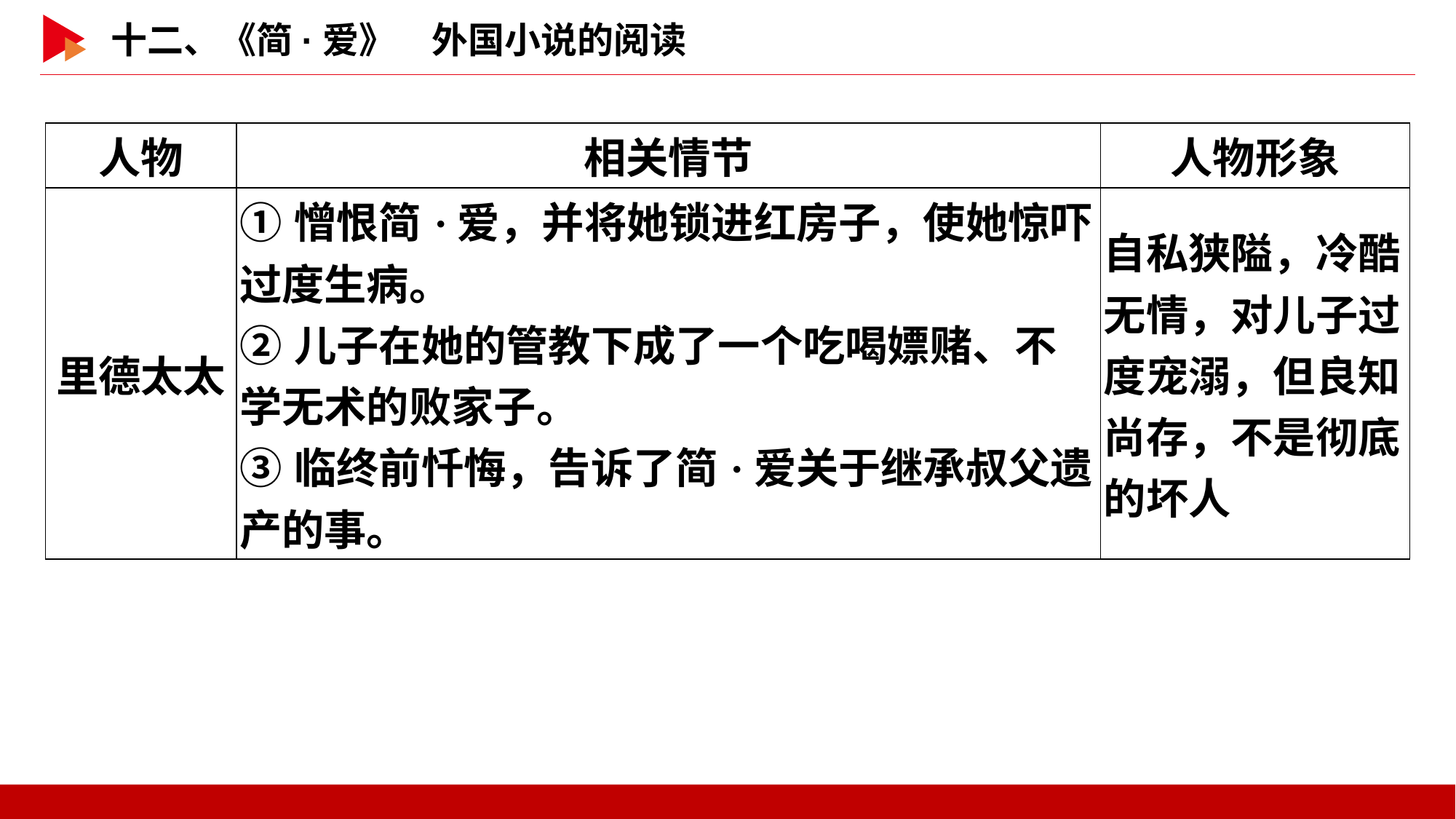

| 人物 | 相关情节 | 人物形象 |
| --- | --- | --- |
| 里德太太 | ①憎恨简·爱，并将她锁进红房子，使她惊吓过度生病。 ②儿子在她的管教下成了一个吃喝嫖赌、不学无术的败家子。 ③临终前忏悔，告诉了简·爱关于继承叔父遗产的事。 | 自私狭隘，冷酷无情，对儿子过度宠溺，但良知尚存，不是彻底的坏人 |